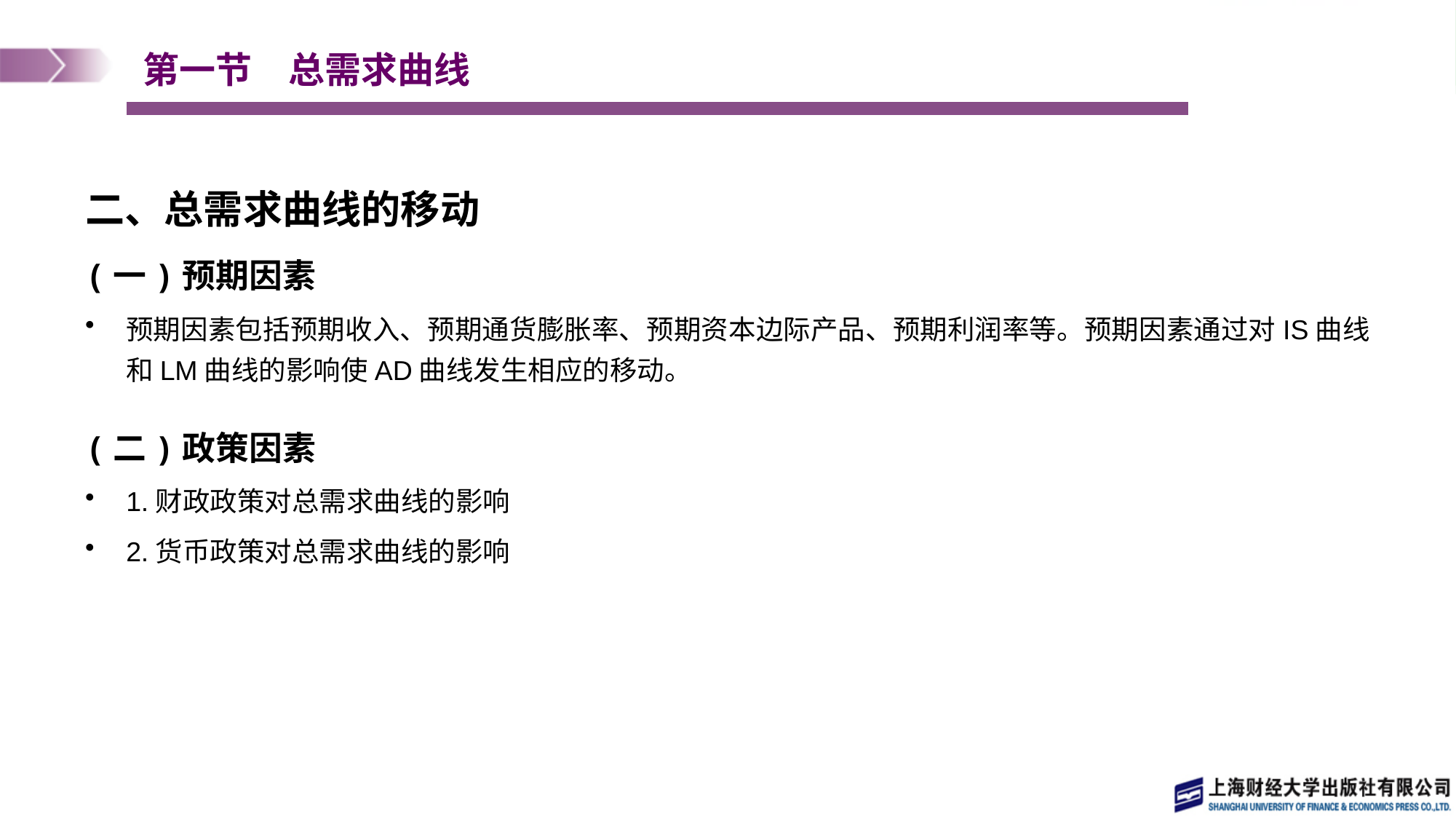

# 第一节　总需求曲线
二、总需求曲线的移动
(一)预期因素
预期因素包括预期收入、预期通货膨胀率、预期资本边际产品、预期利润率等。预期因素通过对IS曲线和LM曲线的影响使AD曲线发生相应的移动。
(二)政策因素
1.财政政策对总需求曲线的影响
2.货币政策对总需求曲线的影响